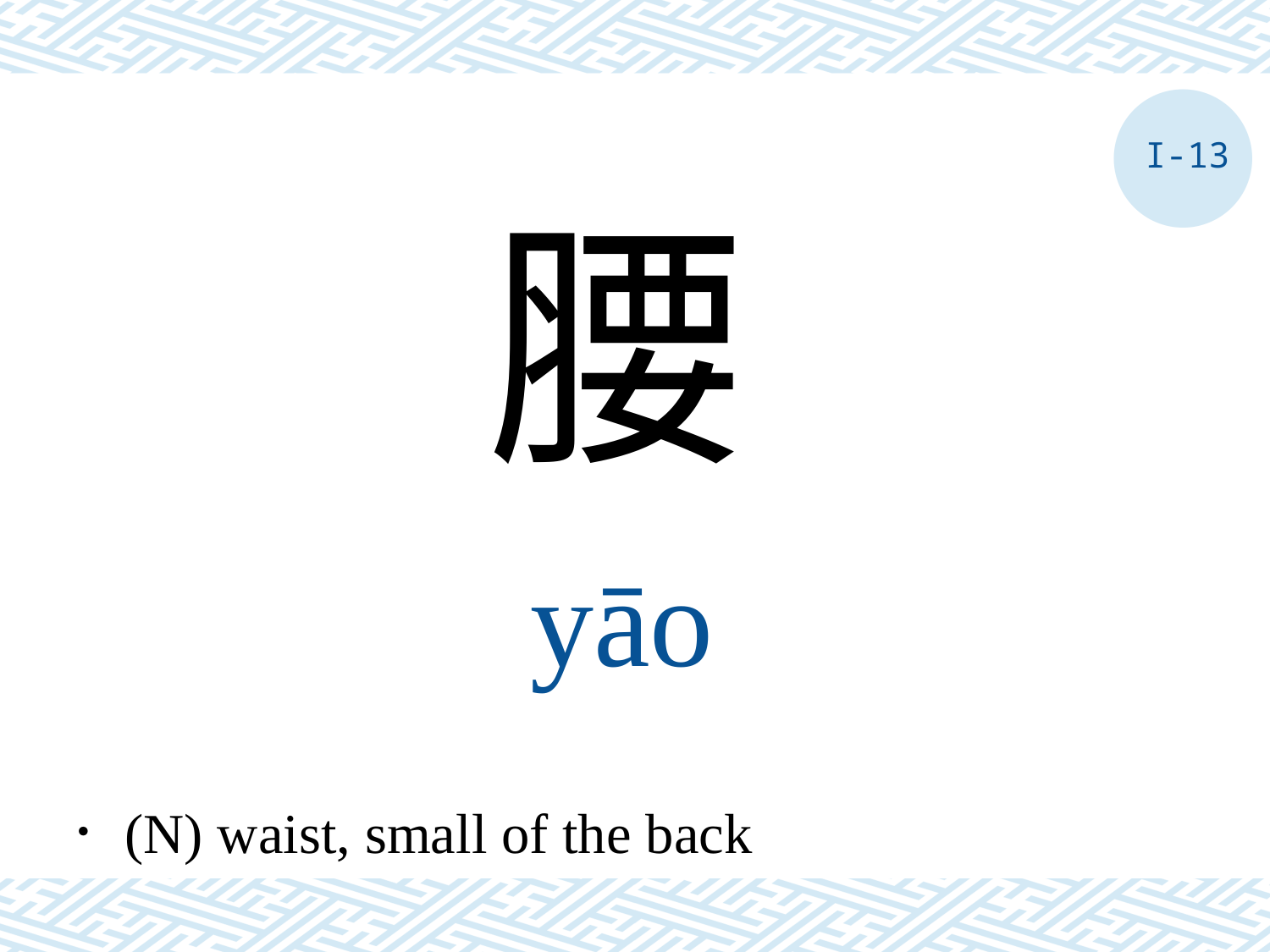

I-13

腰
yāo
．(N) waist, small of the back